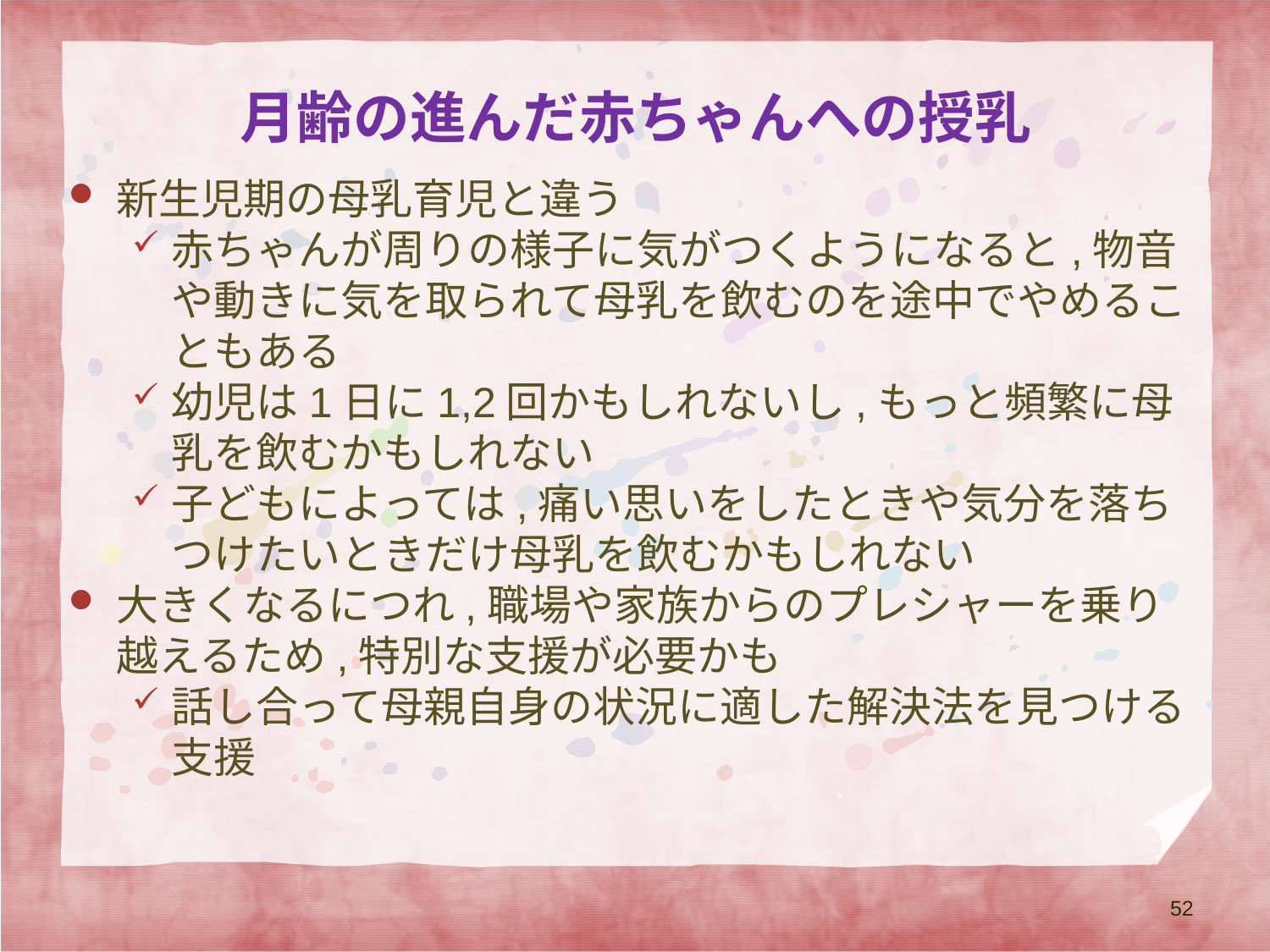

# 月齢の進んだ赤ちゃんへの授乳
新生児期の母乳育児と違う
赤ちゃんが周りの様子に気がつくようになると,物音や動きに気を取られて母乳を飲むのを途中でやめることもある
幼児は1日に1,2回かもしれないし,もっと頻繁に母乳を飲むかもしれない
子どもによっては,痛い思いをしたときや気分を落ちつけたいときだけ母乳を飲むかもしれない
大きくなるにつれ,職場や家族からのプレシャーを乗り越えるため,特別な支援が必要かも
話し合って母親自身の状況に適した解決法を見つける支援

52